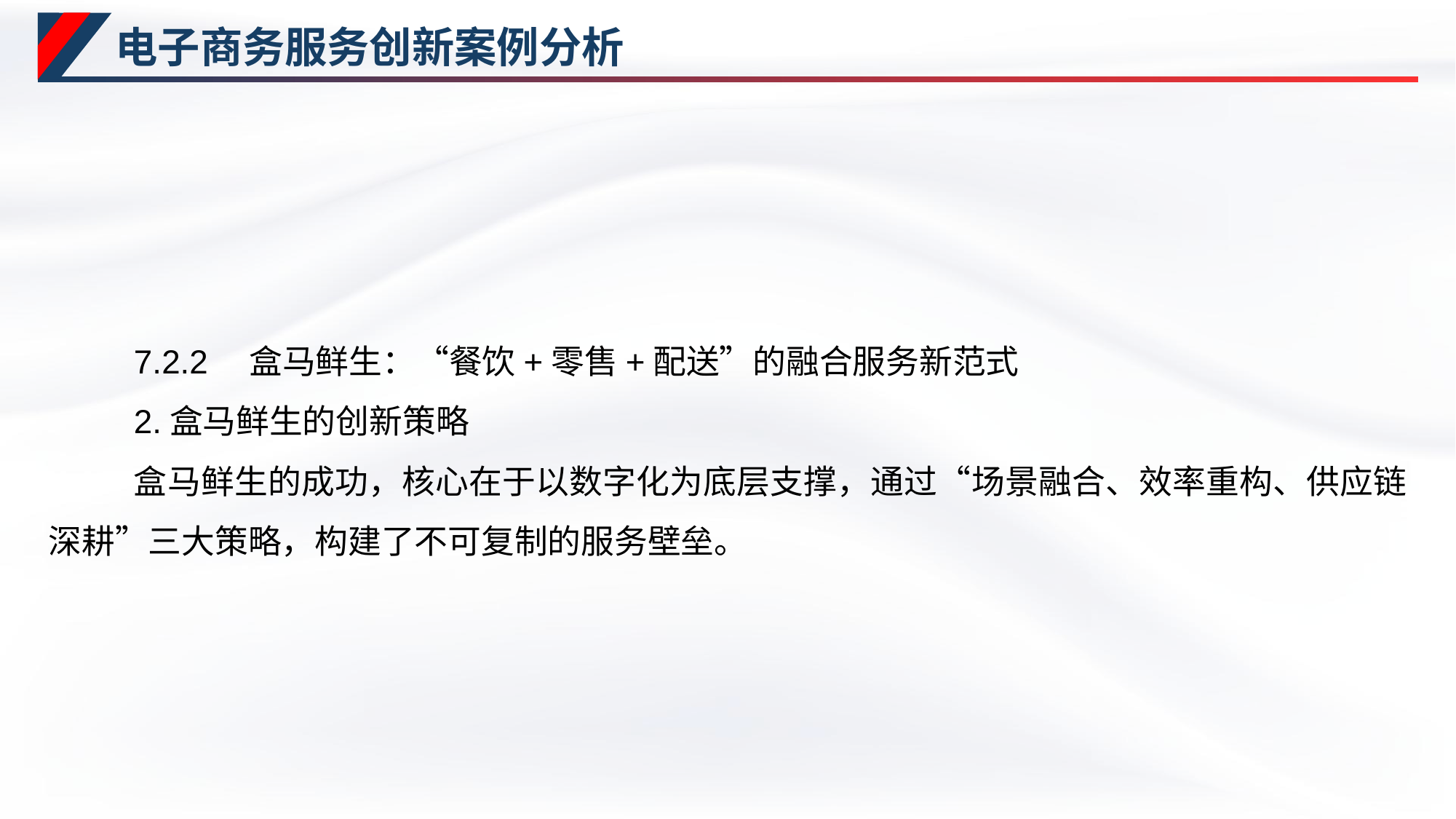

# 电子商务服务创新案例分析
7.2.2　盒马鲜生：“餐饮+零售+配送”的融合服务新范式
2.盒马鲜生的创新策略
盒马鲜生的成功，核心在于以数字化为底层支撑，通过“场景融合、效率重构、供应链深耕”三大策略，构建了不可复制的服务壁垒。